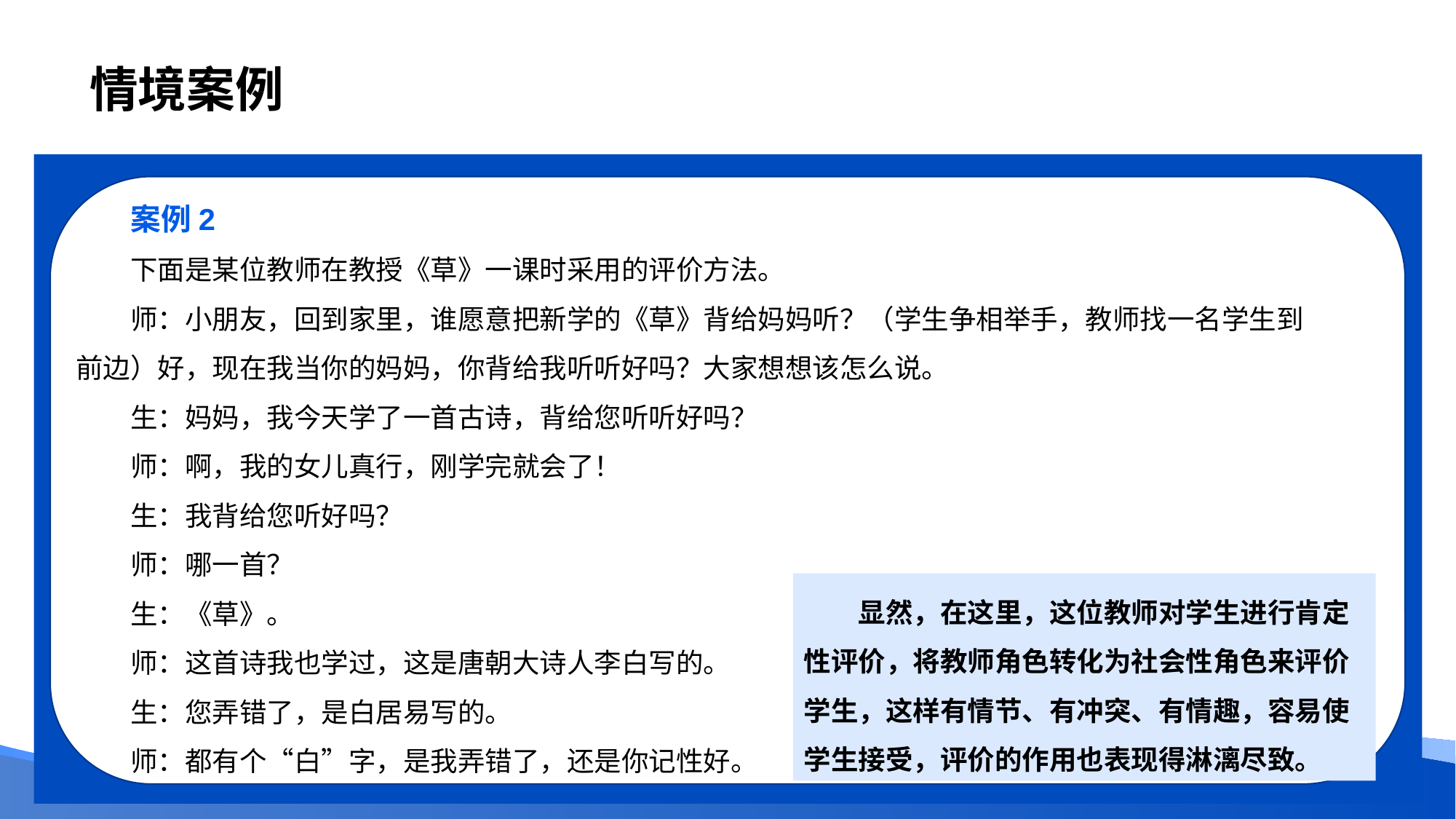

# 情境案例

案例2
下面是某位教师在教授《草》一课时采用的评价方法。
师：小朋友，回到家里，谁愿意把新学的《草》背给妈妈听？（学生争相举手，教师找一名学生到前边）好，现在我当你的妈妈，你背给我听听好吗？大家想想该怎么说。
生：妈妈，我今天学了一首古诗，背给您听听好吗？
师：啊，我的女儿真行，刚学完就会了！
生：我背给您听好吗？
师：哪一首？
生：《草》。
师：这首诗我也学过，这是唐朝大诗人李白写的。
生：您弄错了，是白居易写的。
师：都有个“白”字，是我弄错了，还是你记性好。
显然，在这里，这位教师对学生进行肯定性评价，将教师角色转化为社会性角色来评价学生，这样有情节、有冲突、有情趣，容易使学生接受，评价的作用也表现得淋漓尽致。